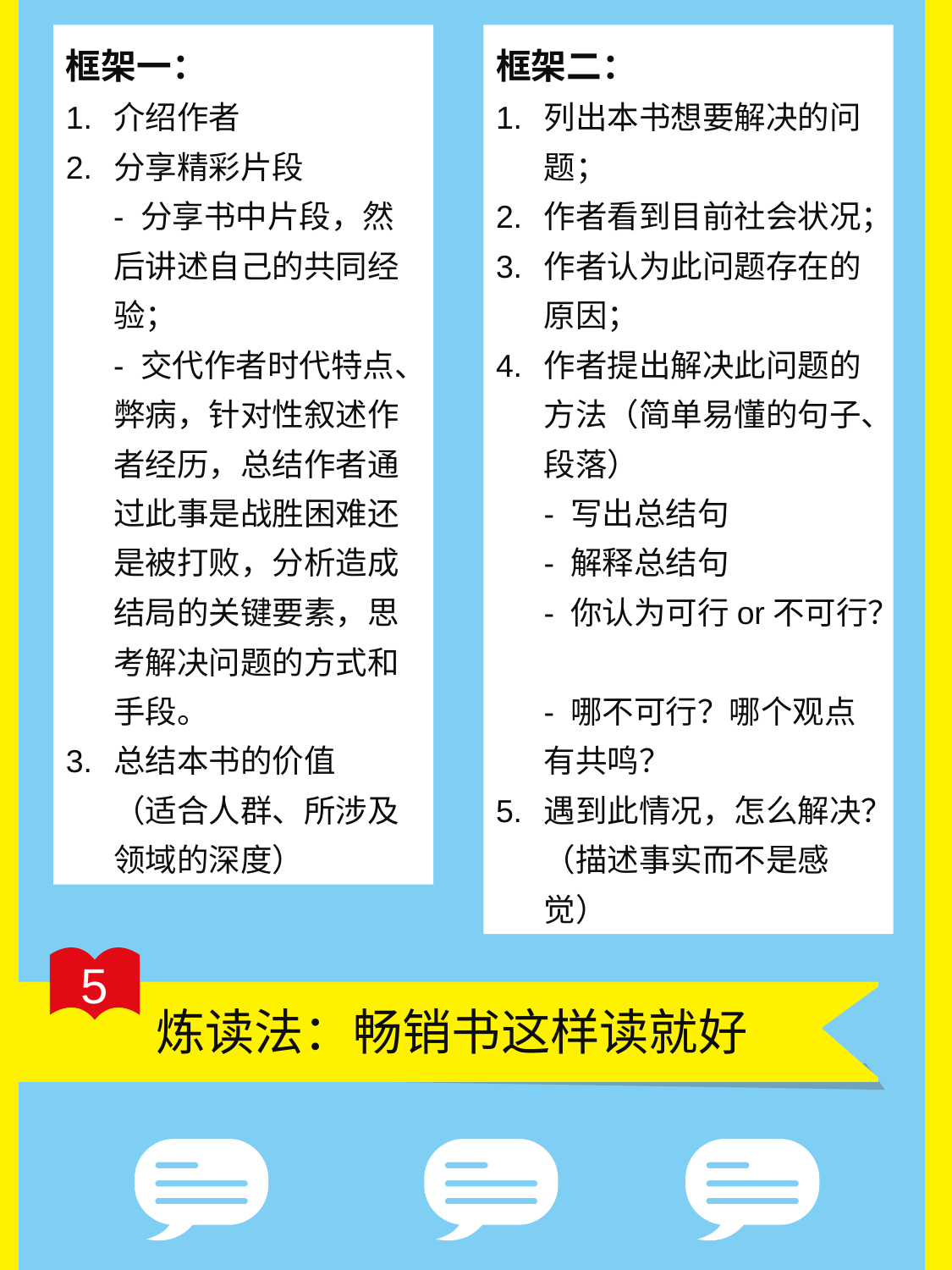

框架一：
介绍作者
分享精彩片段
- 分享书中片段，然后讲述自己的共同经验；
- 交代作者时代特点、弊病，针对性叙述作者经历，总结作者通过此事是战胜困难还是被打败，分析造成结局的关键要素，思考解决问题的方式和手段。
总结本书的价值
（适合人群、所涉及领域的深度）
框架二：
列出本书想要解决的问题；
作者看到目前社会状况；
作者认为此问题存在的原因；
作者提出解决此问题的方法（简单易懂的句子、段落）
- 写出总结句
- 解释总结句
- 你认为可行or不可行？
- 哪不可行？哪个观点有共鸣？
遇到此情况，怎么解决？（描述事实而不是感觉）

5

炼读法：畅销书这样读就好